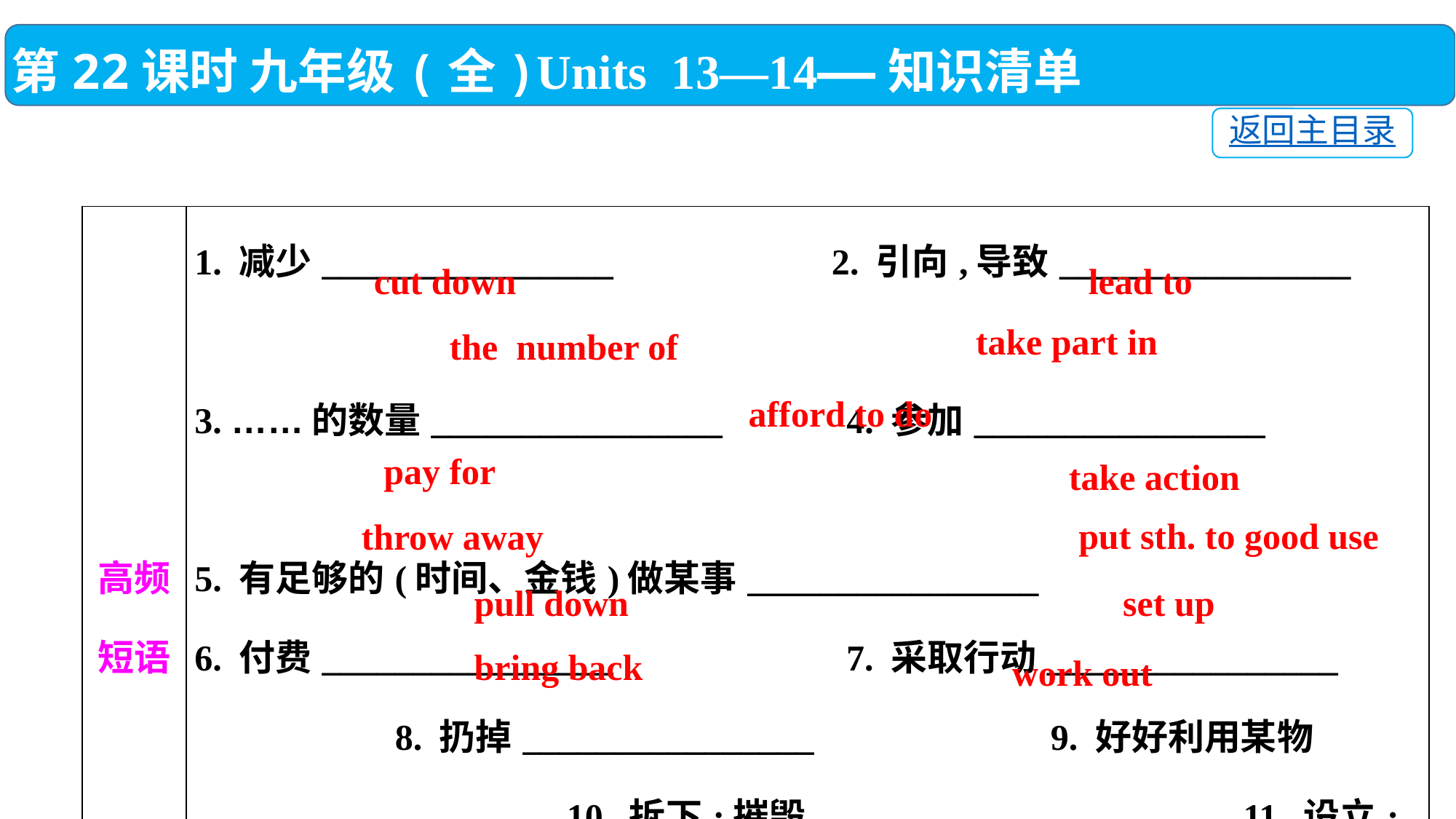

第22课时 九年级(全)Units  13—14——知识清单
返回主目录
| 高频 短语 | 1. 减少\_\_\_\_\_\_\_\_\_\_\_\_\_\_\_\_ 2. 引向,导致\_\_\_\_\_\_\_\_\_\_\_\_\_\_\_\_　　　　　　　 3. ……的数量\_\_\_\_\_\_\_\_\_\_\_\_\_\_\_\_　　 4. 参加\_\_\_\_\_\_\_\_\_\_\_\_\_\_\_\_　　　　　　　 5. 有足够的(时间、金钱)做某事\_\_\_\_\_\_\_\_\_\_\_\_\_\_\_\_ 6. 付费\_\_\_\_\_\_\_\_\_\_\_\_\_\_\_\_　　　　　 7. 采取行动\_\_\_\_\_\_\_\_\_\_\_\_\_\_\_\_　　　　　　　 8. 扔掉\_\_\_\_\_\_\_\_\_\_\_\_\_\_\_\_　　　　　　9. 好好利用某物\_\_\_\_\_\_\_\_\_\_\_\_\_\_\_\_ 　 10. 拆下;摧毁\_\_\_\_\_\_\_\_\_\_\_\_\_\_\_\_　　　 11. 设立;建立\_\_\_\_\_\_\_\_\_\_\_\_\_\_\_\_　　 12. 恢复;归还\_\_\_\_\_\_\_\_\_\_\_\_\_\_\_\_　　　 13. 算出\_\_\_\_\_\_\_\_\_\_\_\_\_\_\_\_ |
| --- | --- |
lead to
cut down
take part in
the  number of
afford to do
pay for
take action
put sth. to good use
throw away
pull down
set up
bring back
work out